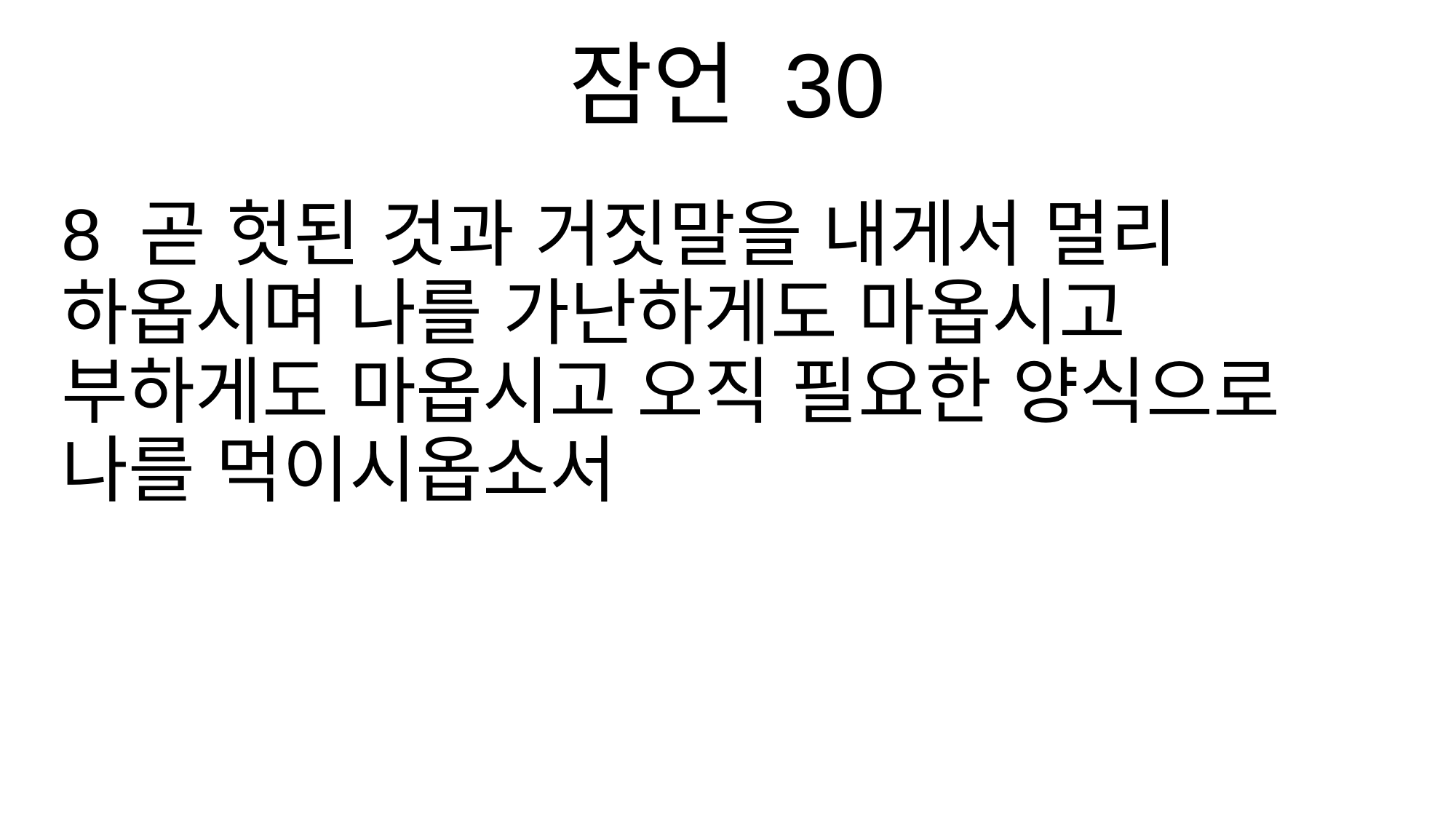

잠언 30
8 곧 헛된 것과 거짓말을 내게서 멀리 하옵시며 나를 가난하게도 마옵시고 부하게도 마옵시고 오직 필요한 양식으로 나를 먹이시옵소서